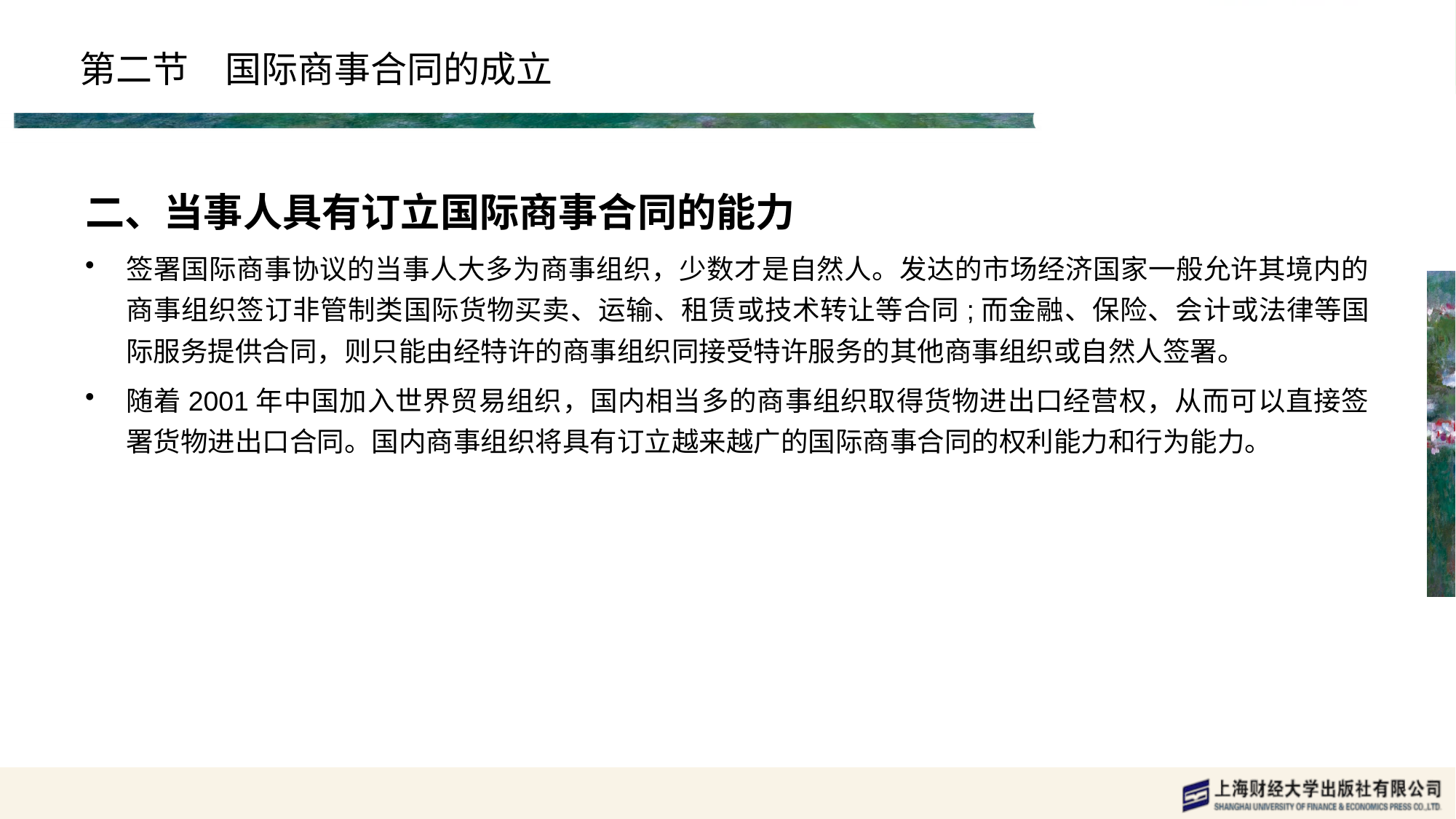

# 第二节　国际商事合同的成立
二、当事人具有订立国际商事合同的能力
签署国际商事协议的当事人大多为商事组织，少数才是自然人。发达的市场经济国家一般允许其境内的商事组织签订非管制类国际货物买卖、运输、租赁或技术转让等合同;而金融、保险、会计或法律等国际服务提供合同，则只能由经特许的商事组织同接受特许服务的其他商事组织或自然人签署。
随着2001年中国加入世界贸易组织，国内相当多的商事组织取得货物进出口经营权，从而可以直接签署货物进出口合同。国内商事组织将具有订立越来越广的国际商事合同的权利能力和行为能力。